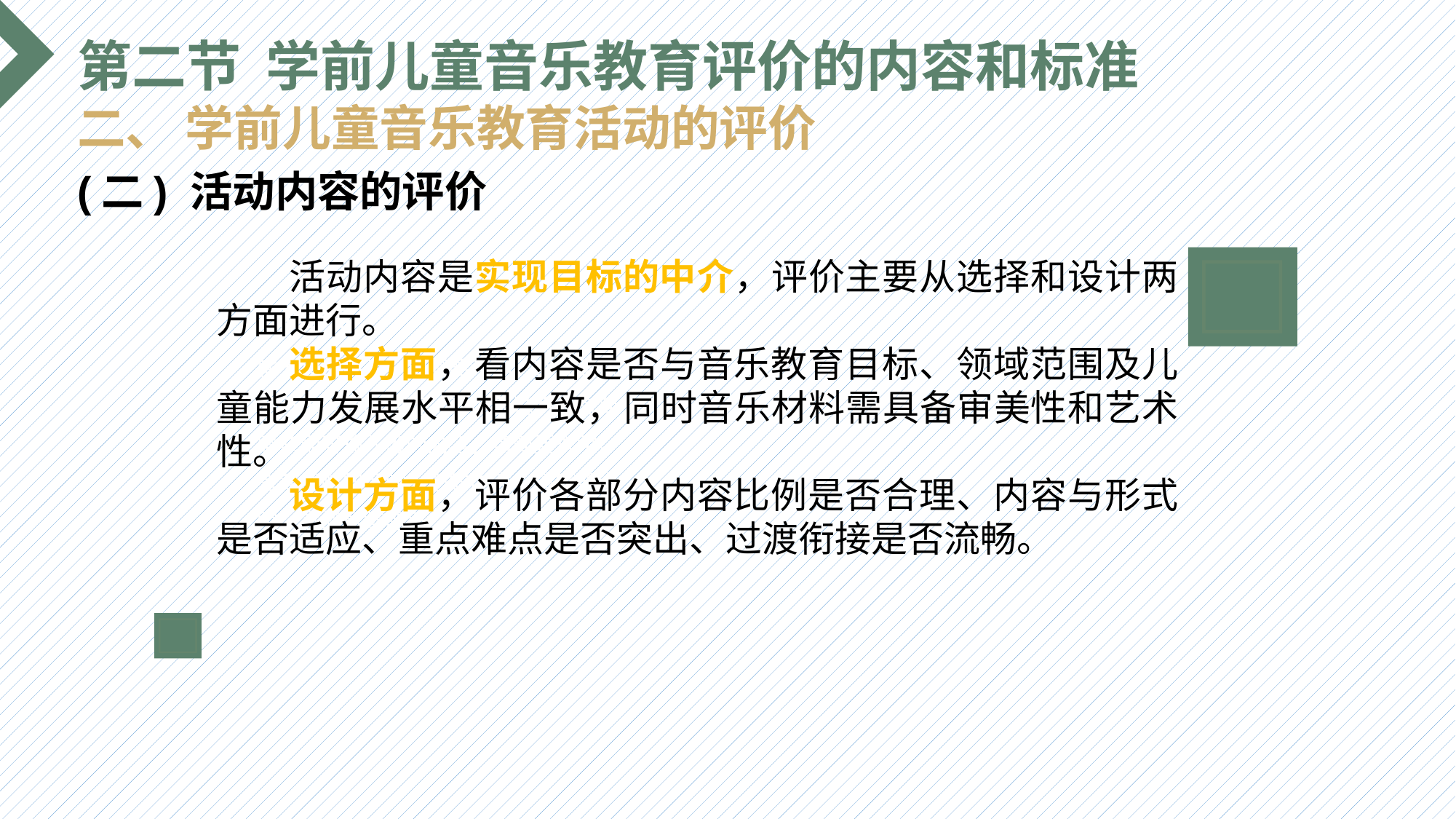

第二节  学前儿童音乐教育评价的内容和标准
二、 学前儿童音乐教育活动的评价
(二) 活动内容的评价

 活动内容是实现目标的中介，评价主要从选择和设计两方面进行。
 选择方面，看内容是否与音乐教育目标、领域范围及儿童能力发展水平相一致，同时音乐材料需具备审美性和艺术性。
 设计方面，评价各部分内容比例是否合理、内容与形式是否适应、重点难点是否突出、过渡衔接是否流畅。

选题背景
输入您的内容，请简要说明，言简意赅即可输入您的内容，请简要说明，言简意赅即可输入您的内容，请简要说明，言简意赅即可输入您的内容，请简要说明，言简意赅即可